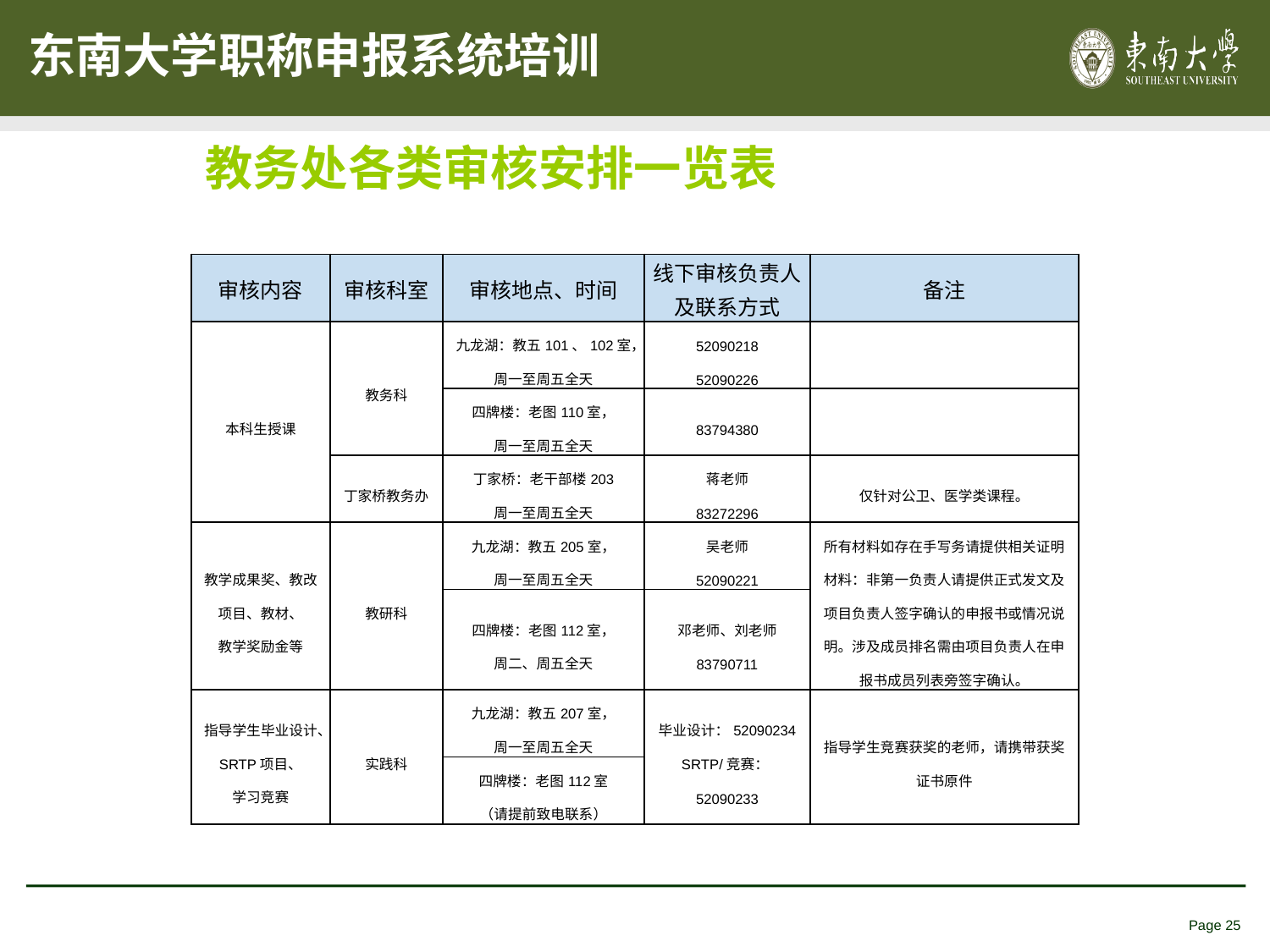

# 教务处各类审核安排一览表
| 审核内容 | 审核科室 | 审核地点、时间 | 线下审核负责人 及联系方式 | 备注 |
| --- | --- | --- | --- | --- |
| 本科生授课 | 教务科 | 九龙湖：教五101、102室， 周一至周五全天 | 52090218 52090226 |  |
|  |  | 四牌楼：老图110室， 周一至周五全天 | 83794380 |  |
|  | 丁家桥教务办 | 丁家桥：老干部楼203 周一至周五全天 | 蒋老师 83272296 | 仅针对公卫、医学类课程。 |
| 教学成果奖、教改项目、教材、 教学奖励金等 | 教研科 | 九龙湖：教五205室， 周一至周五全天 | 吴老师 52090221 | 所有材料如存在手写务请提供相关证明材料：非第一负责人请提供正式发文及项目负责人签字确认的申报书或情况说明。涉及成员排名需由项目负责人在申报书成员列表旁签字确认。 |
|  |  | 四牌楼：老图112室， 周二、周五全天 | 邓老师、刘老师 83790711 |  |
| 指导学生毕业设计、SRTP项目、 学习竞赛 | 实践科 | 九龙湖：教五207室， 周一至周五全天 | 毕业设计：52090234 SRTP/竞赛：52090233 | 指导学生竞赛获奖的老师，请携带获奖证书原件 |
|  |  | 四牌楼：老图112室 （请提前致电联系） |  |  |